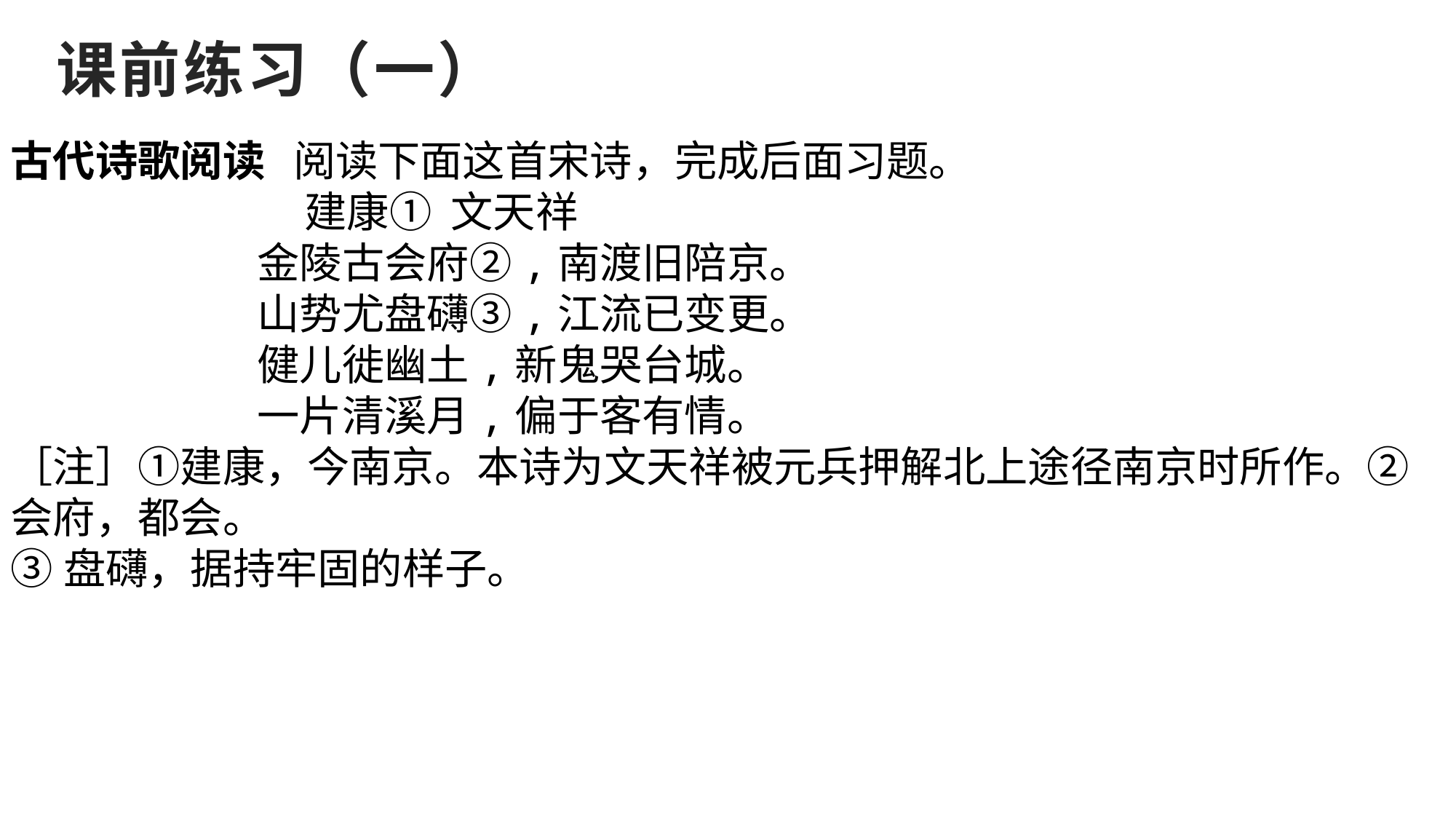

课前练习（一）
古代诗歌阅读   阅读下面这首宋诗，完成后面习题。
                              建康①  文天祥
                         金陵古会府②,南渡旧陪京。
                         山势尤盘礴③,江流已变更。
                         健儿徙幽土,新鬼哭台城。
                         一片清溪月,偏于客有情。
［注］①建康，今南京。本诗为文天祥被元兵押解北上途径南京时所作。②会府，都会。
③盘礴，据持牢固的样子。